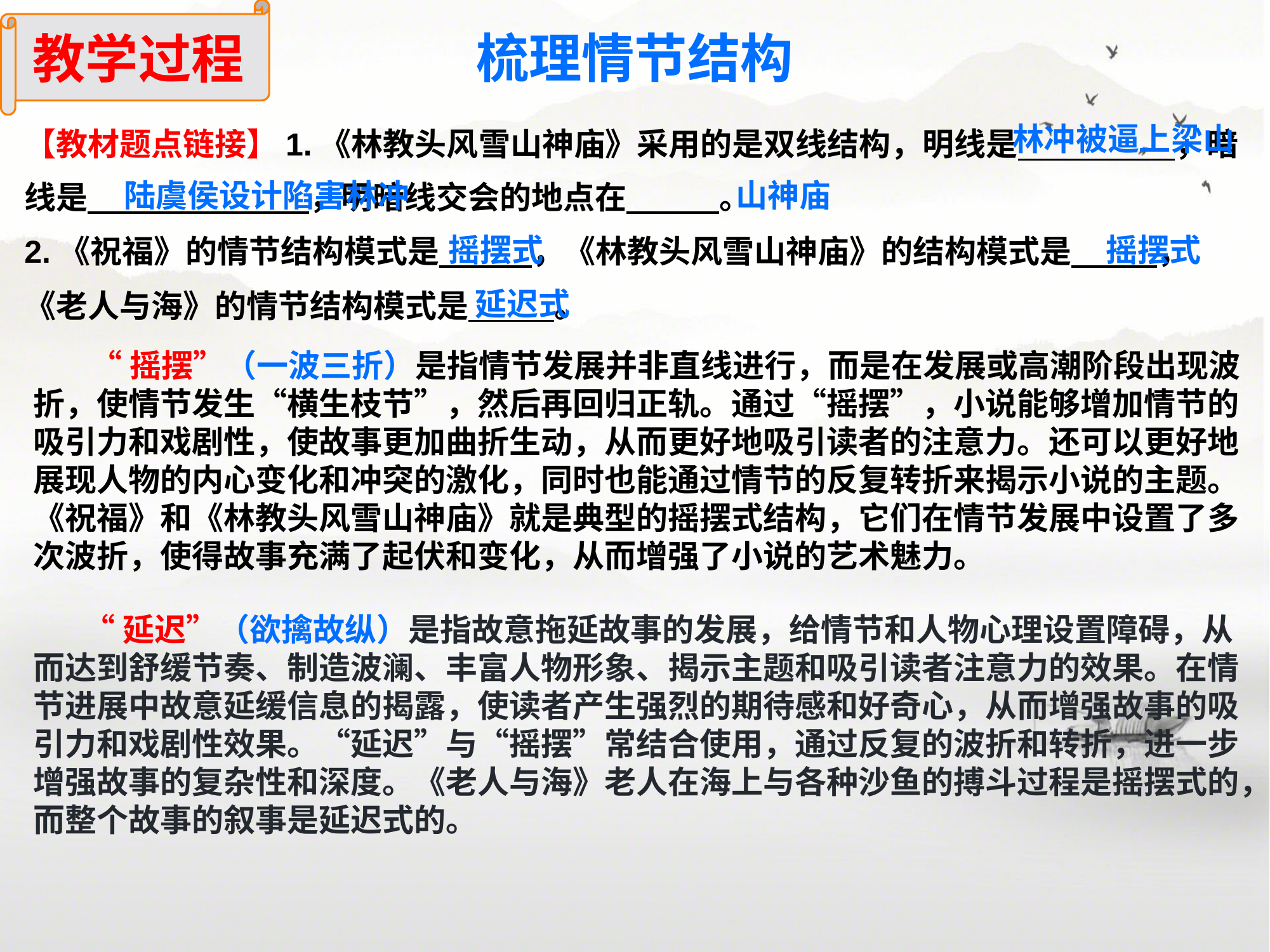

教学过程
梳理情节结构
【教材题点链接】1.《林教头风雪山神庙》采用的是双线结构，明线是                      ，暗线是                               ，明暗线交会的地点在             。
2.《祝福》的情节结构模式是             ，《林教头风雪山神庙》的结构模式是            ，
《老人与海》的情节结构模式是            。
林冲被逼上梁山
山神庙
陆虞侯设计陷害林冲
摇摆式
摇摆式
延迟式
        “摇摆”（一波三折）是指情节发展并非直线进行，而是在发展或高潮阶段出现波折，使情节发生“横生枝节”，然后再回归正轨。通过“摇摆”，小说能够增加情节的吸引力和戏剧性，使故事更加曲折生动，从而更好地吸引读者的注意力。还可以更好地展现人物的内心变化和冲突的激化，同时也能通过情节的反复转折来揭示小说的主题。《祝福》和《林教头风雪山神庙》就是典型的摇摆式结构，它们在情节发展中设置了多次波折，使得故事充满了起伏和变化，从而增强了小说的艺术魅力。
       “延迟”（欲擒故纵）是指故意拖延故事的发展，给情节和人物心理设置障碍，从而达到舒缓节奏、制造波澜、丰富人物形象、揭示主题和吸引读者注意力的效果。在情节进展中故意延缓信息的揭露，使读者产生强烈的期待感和好奇心，从而增强故事的吸引力和戏剧性效果。“延迟”与“摇摆”常结合使用，通过反复的波折和转折，进一步增强故事的复杂性和深度。《老人与海》老人在海上与各种沙鱼的搏斗过程是摇摆式的，而整个故事的叙事是延迟式的。